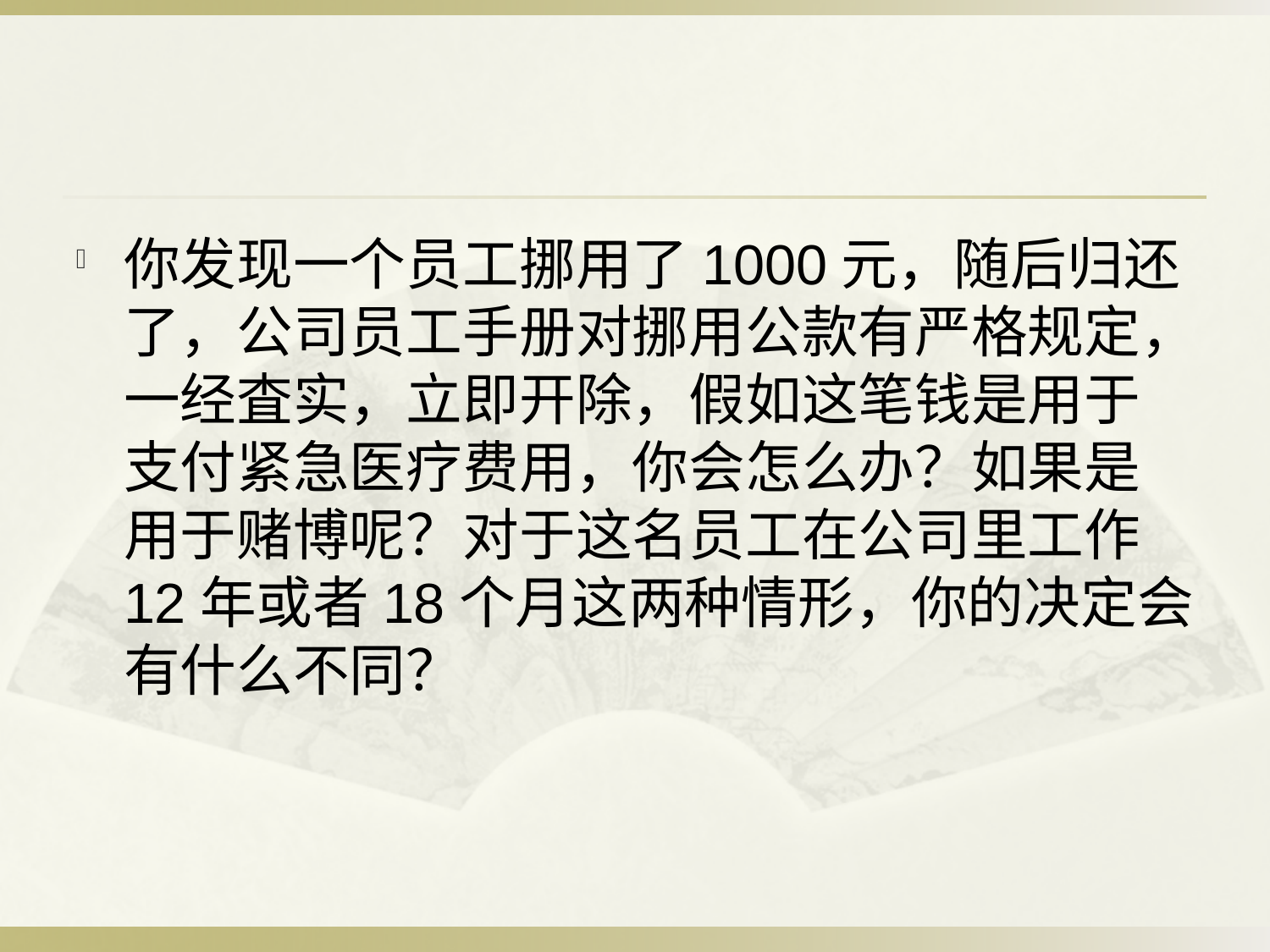

#
你发现一个员工挪用了1000元，随后归还了，公司员工手册对挪用公款有严格规定，一经査实，立即开除，假如这笔钱是用于支付紧急医疗费用，你会怎么办？如果是用于赌博呢？对于这名员工在公司里工作12年或者18个月这两种情形，你的决定会有什么不同？